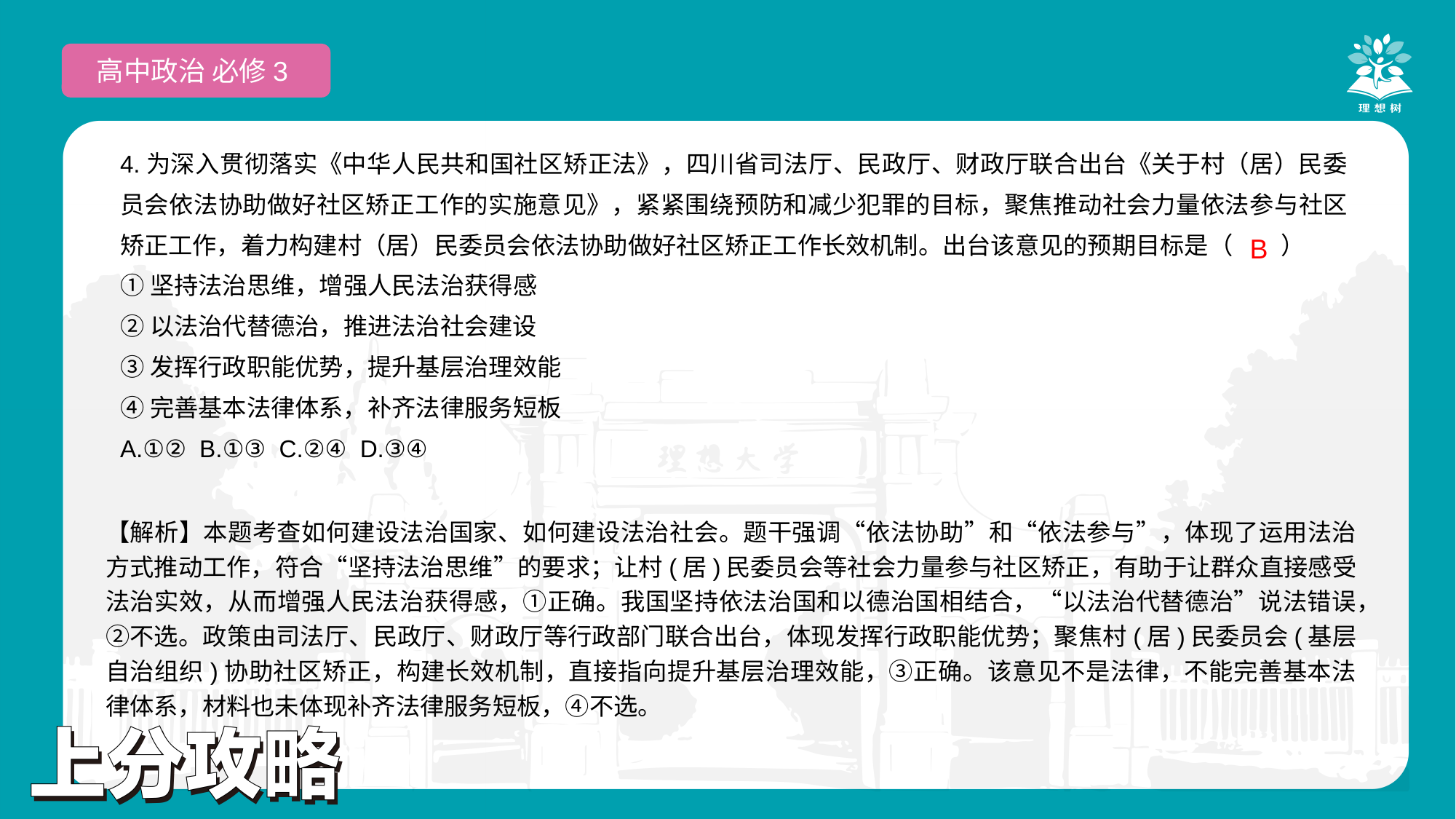

高中政治 必修3
4.为深入贯彻落实《中华人民共和国社区矫正法》，四川省司法厅、民政厅、财政厅联合出台《关于村（居）民委员会依法协助做好社区矫正工作的实施意见》，紧紧围绕预防和减少犯罪的目标，聚焦推动社会力量依法参与社区矫正工作，着力构建村（居）民委员会依法协助做好社区矫正工作长效机制。出台该意见的预期目标是（　　）
①坚持法治思维，增强人民法治获得感
②以法治代替德治，推进法治社会建设
③发挥行政职能优势，提升基层治理效能
④完善基本法律体系，补齐法律服务短板
A.①②  B.①③  C.②④  D.③④
 B
【解析】本题考查如何建设法治国家、如何建设法治社会。题干强调“依法协助”和“依法参与”，体现了运用法治方式推动工作，符合“坚持法治思维”的要求；让村(居)民委员会等社会力量参与社区矫正，有助于让群众直接感受法治实效，从而增强人民法治获得感，①正确。我国坚持依法治国和以德治国相结合，“以法治代替德治”说法错误，②不选。政策由司法厅、民政厅、财政厅等行政部门联合出台，体现发挥行政职能优势；聚焦村(居)民委员会(基层自治组织)协助社区矫正，构建长效机制，直接指向提升基层治理效能，③正确。该意见不是法律，不能完善基本法律体系，材料也未体现补齐法律服务短板，④不选。